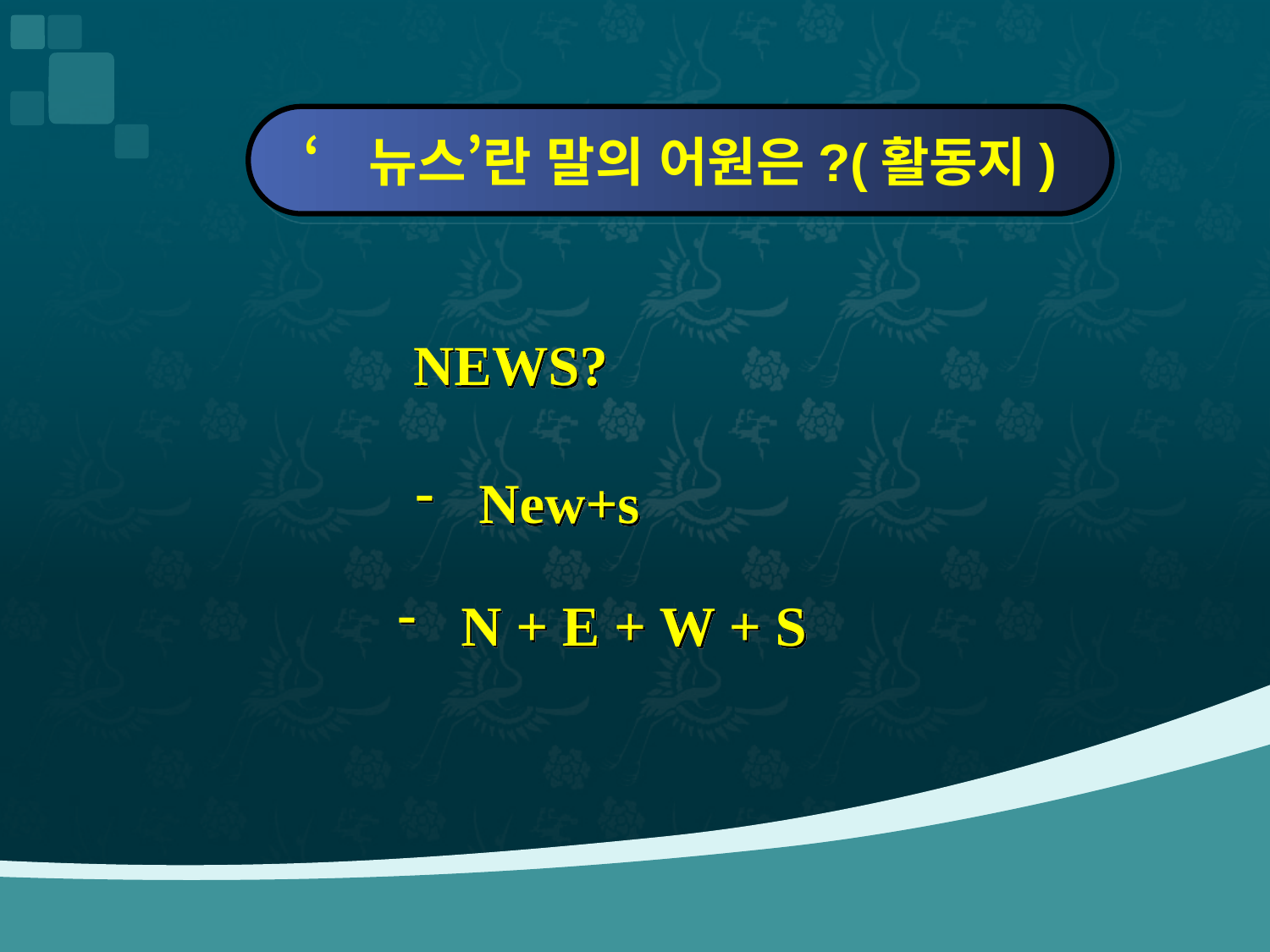

‘뉴스’란 말의 어원은?(활동지)
NEWS?
New+s
N + E + W + S